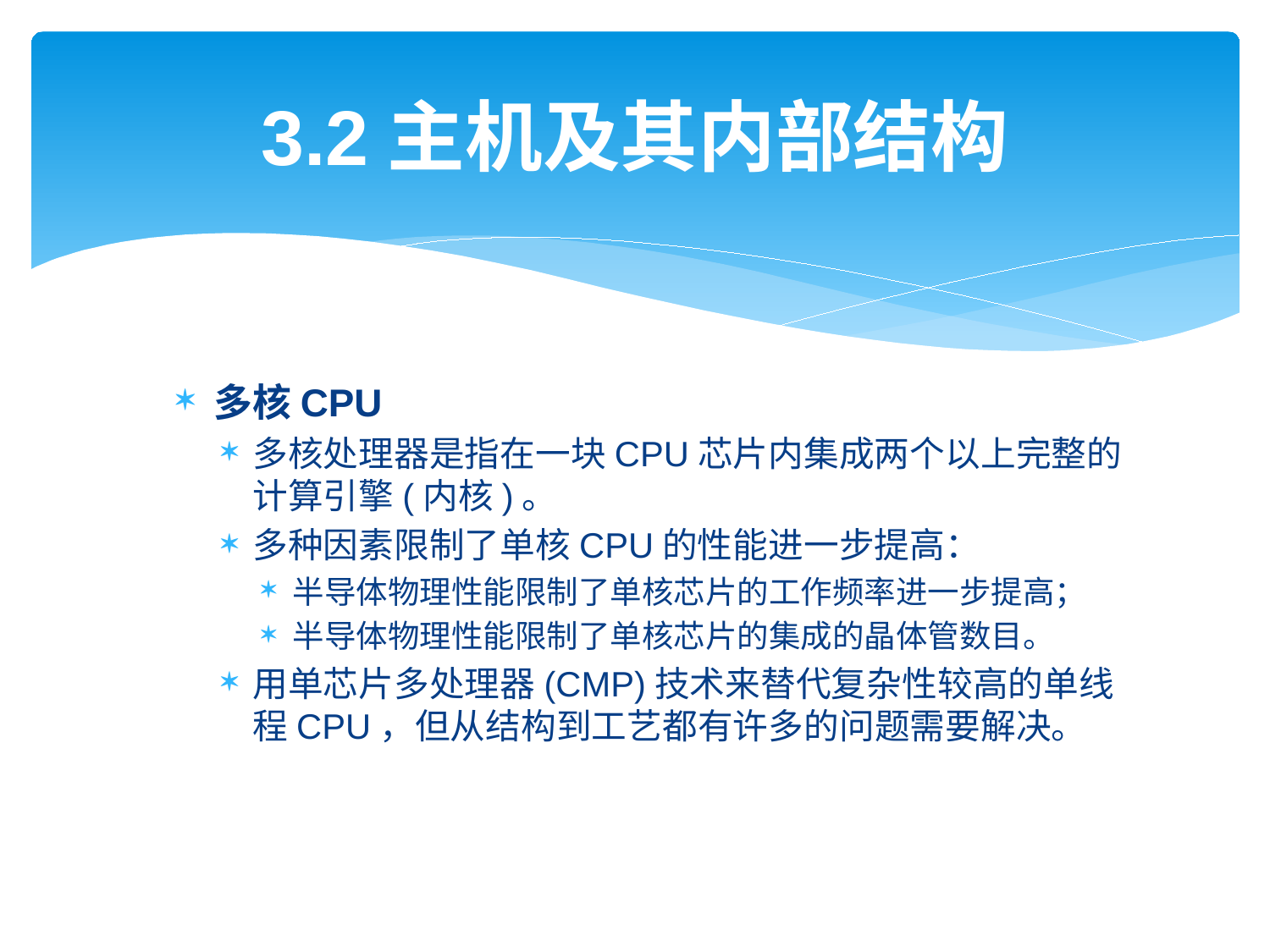

# 3.2主机及其内部结构
多核CPU
多核处理器是指在一块CPU芯片内集成两个以上完整的计算引擎(内核)。
多种因素限制了单核CPU的性能进一步提高：
半导体物理性能限制了单核芯片的工作频率进一步提高；
半导体物理性能限制了单核芯片的集成的晶体管数目。
用单芯片多处理器(CMP)技术来替代复杂性较高的单线程CPU，但从结构到工艺都有许多的问题需要解决。